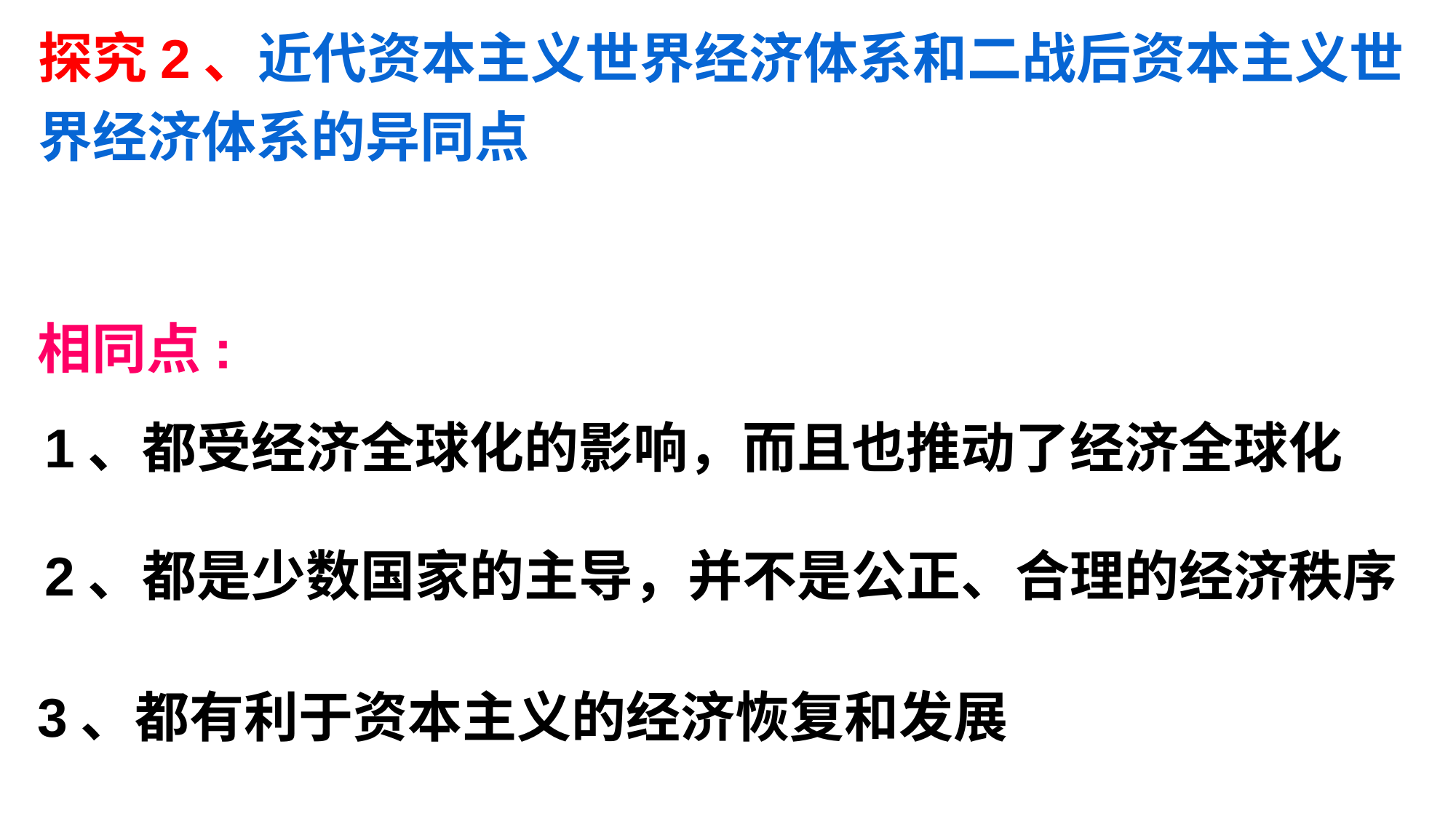

探究2、近代资本主义世界经济体系和二战后资本主义世界经济体系的异同点
相同点:
1、都受经济全球化的影响，而且也推动了经济全球化
2、都是少数国家的主导，并不是公正、合理的经济秩序
3、都有利于资本主义的经济恢复和发展